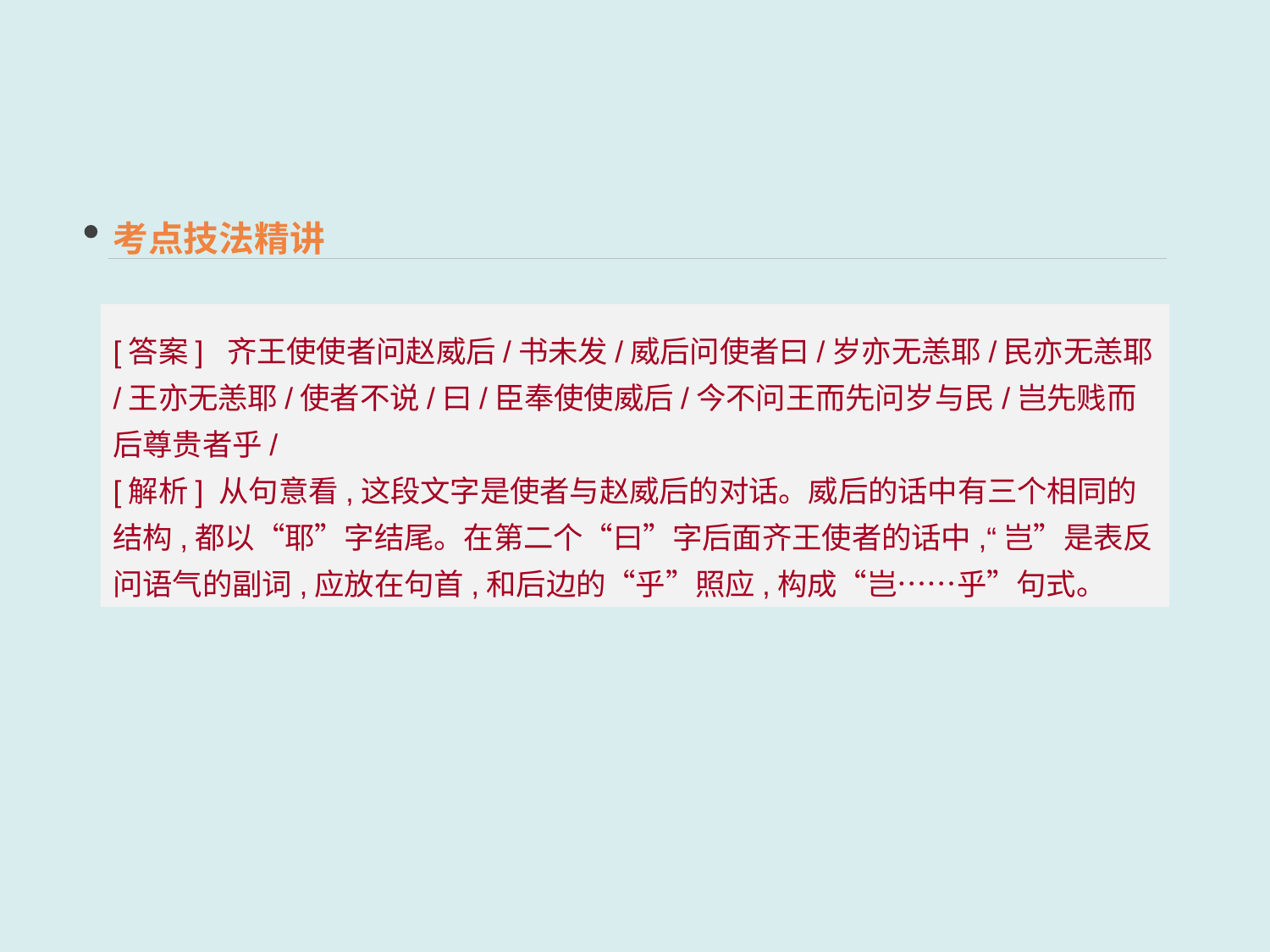

考点技法精讲

[答案]  齐王使使者问赵威后/书未发/威后问使者曰/岁亦无恙耶/民亦无恙耶/王亦无恙耶/使者不说/曰/臣奉使使威后/今不问王而先问岁与民/岂先贱而后尊贵者乎/
[解析] 从句意看,这段文字是使者与赵威后的对话。威后的话中有三个相同的结构,都以“耶”字结尾。在第二个“曰”字后面齐王使者的话中,“岂”是表反问语气的副词,应放在句首,和后边的“乎”照应,构成“岂……乎”句式。